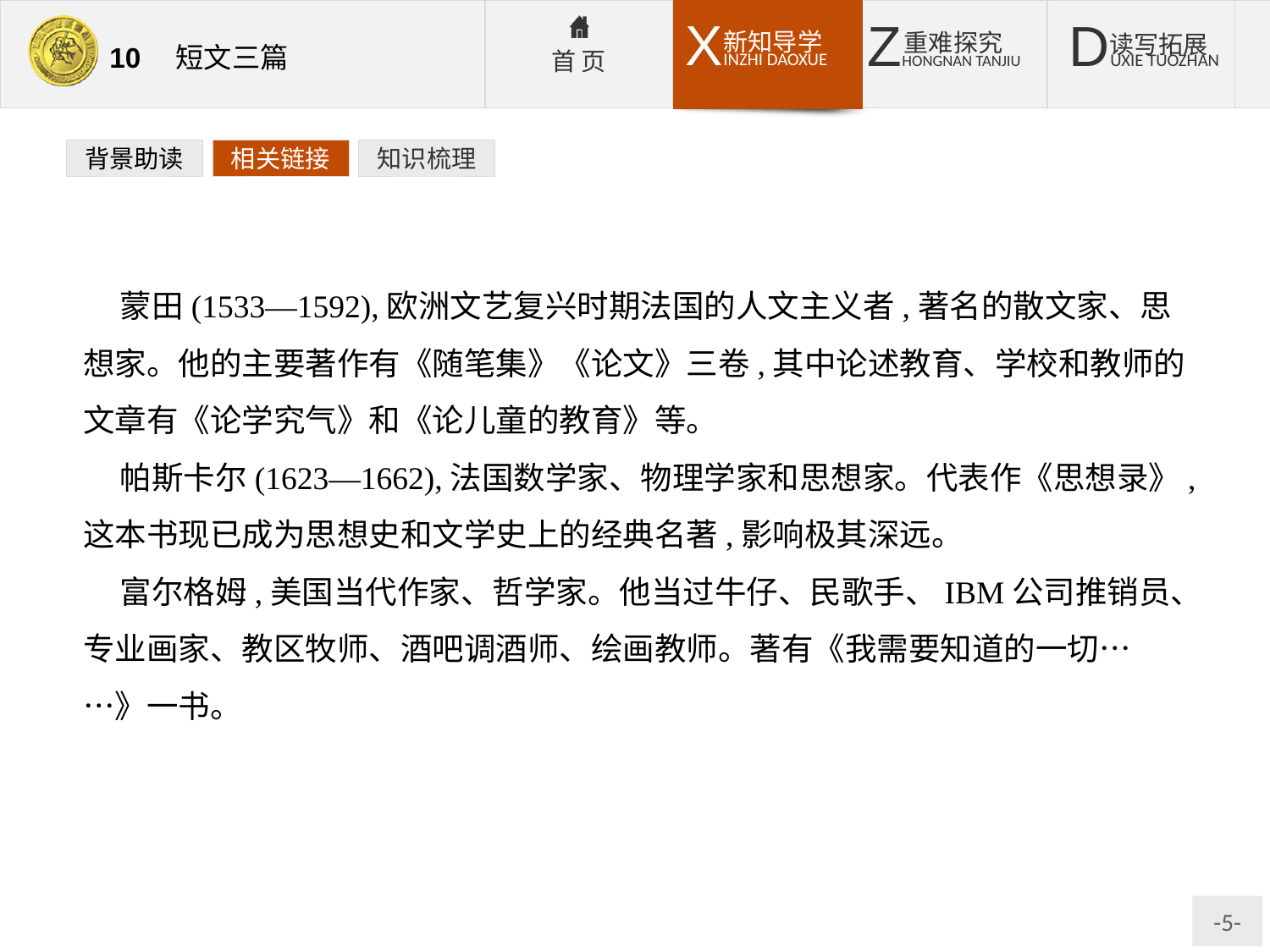

背景助读
相关链接
知识梳理
蒙田(1533—1592),欧洲文艺复兴时期法国的人文主义者,著名的散文家、思想家。他的主要著作有《随笔集》《论文》三卷,其中论述教育、学校和教师的文章有《论学究气》和《论儿童的教育》等。
帕斯卡尔(1623—1662),法国数学家、物理学家和思想家。代表作《思想录》,这本书现已成为思想史和文学史上的经典名著,影响极其深远。
富尔格姆,美国当代作家、哲学家。他当过牛仔、民歌手、IBM公司推销员、专业画家、教区牧师、酒吧调酒师、绘画教师。著有《我需要知道的一切……》一书。